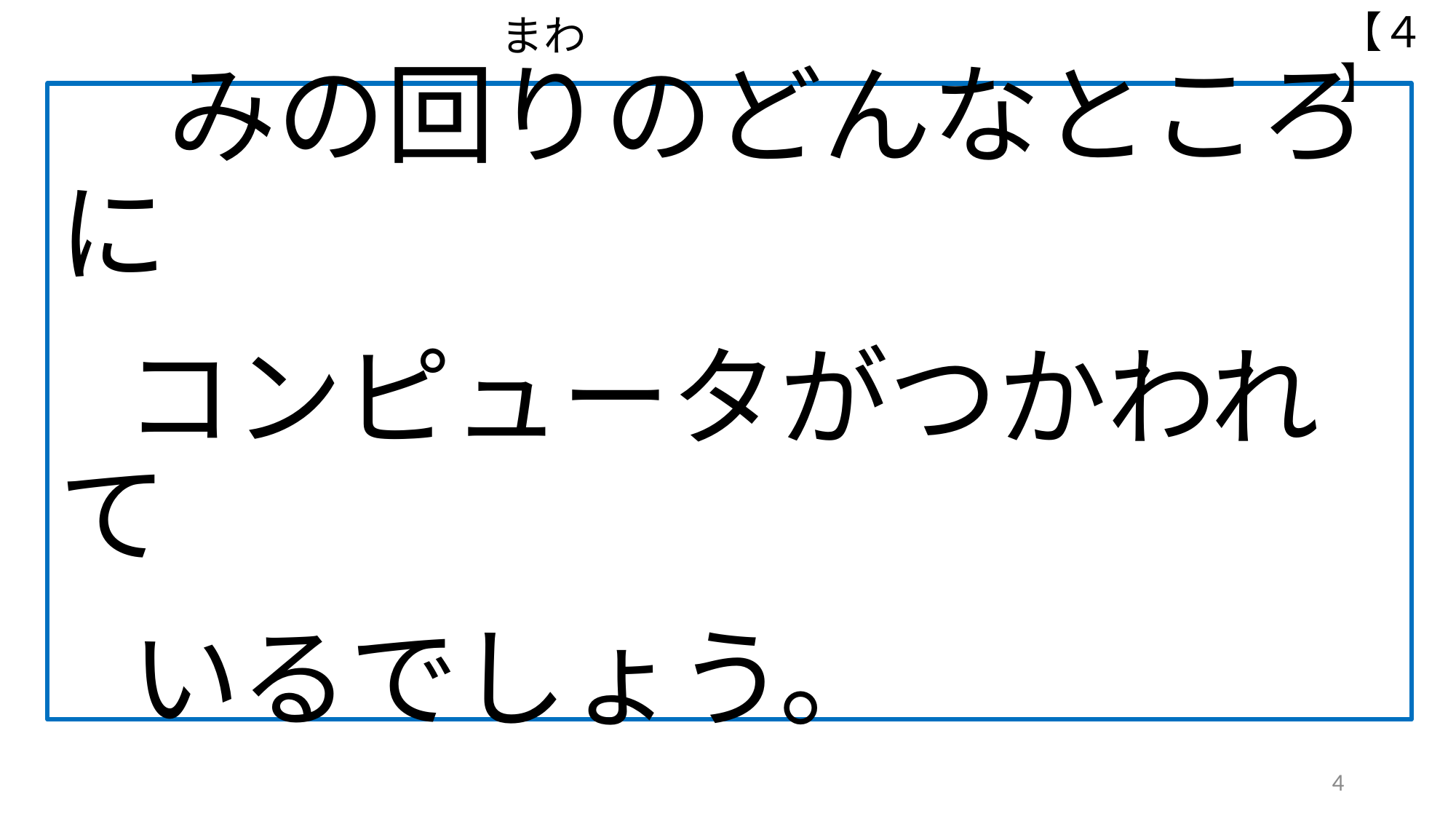

【４】
# まわ 　みの回りのどんなところに　 　　　　　　　    　　　　　　　　 コンピュータがつかわれて 　 いるでしょう。
4